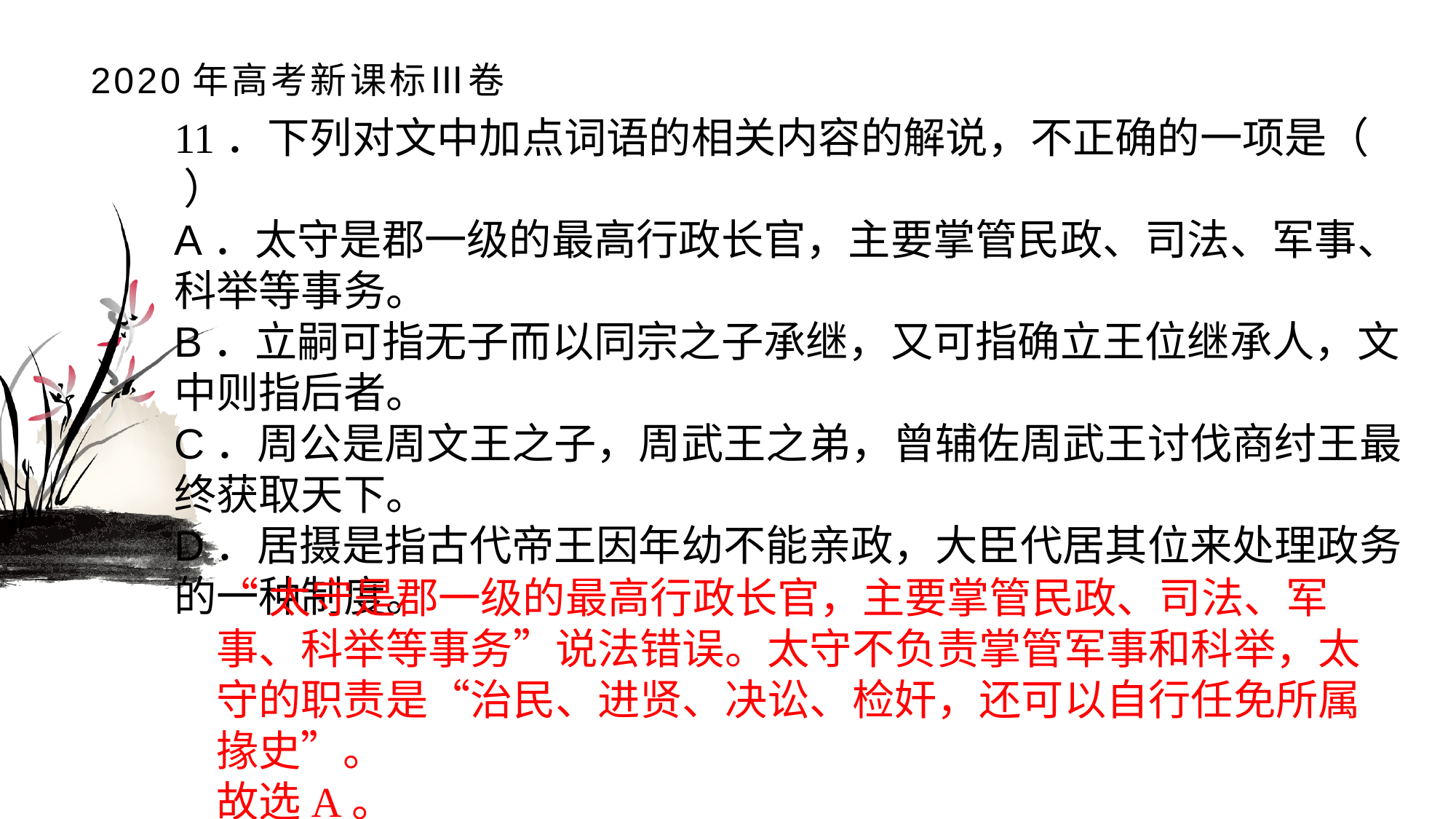

# 2020年高考新课标Ⅲ卷
11．下列对文中加点词语的相关内容的解说，不正确的一项是（   ）A．太守是郡一级的最高行政长官，主要掌管民政、司法、军事、科举等事务。B．立嗣可指无子而以同宗之子承继，又可指确立王位继承人，文中则指后者。C．周公是周文王之子，周武王之弟，曾辅佐周武王讨伐商纣王最终获取天下。D．居摄是指古代帝王因年幼不能亲政，大臣代居其位来处理政务的一种制度。
“太守是郡一级的最高行政长官，主要掌管民政、司法、军事、科举等事务”说法错误。太守不负责掌管军事和科举，太守的职责是“治民、进贤、决讼、检奸，还可以自行任免所属掾史”。故选A。